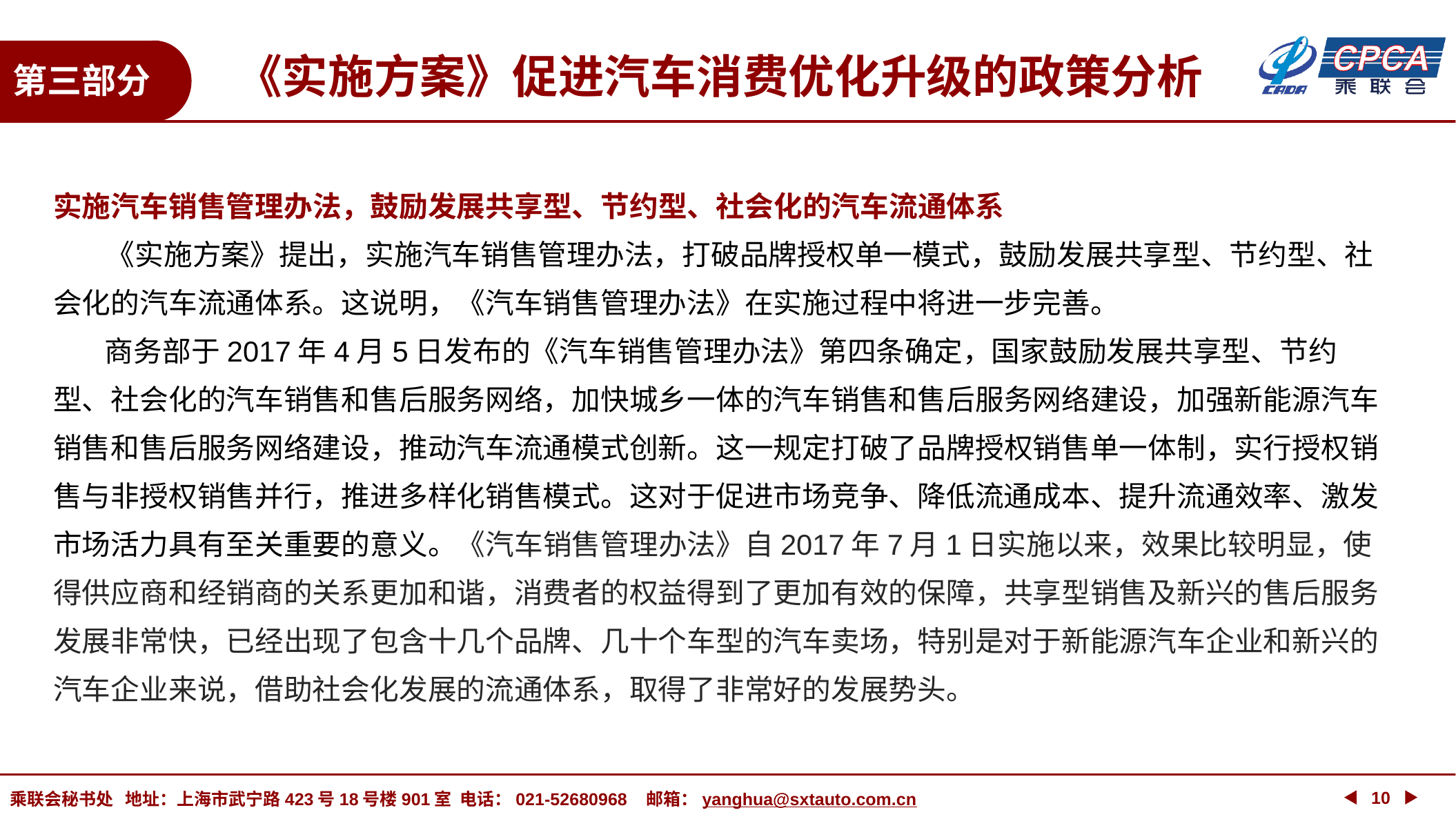

《实施方案》促进汽车消费优化升级的政策分析
第三部分
实施汽车销售管理办法，鼓励发展共享型、节约型、社会化的汽车流通体系
       《实施方案》提出，实施汽车销售管理办法，打破品牌授权单一模式，鼓励发展共享型、节约型、社会化的汽车流通体系。这说明，《汽车销售管理办法》在实施过程中将进一步完善。
       商务部于2017年4月5日发布的《汽车销售管理办法》第四条确定，国家鼓励发展共享型、节约型、社会化的汽车销售和售后服务网络，加快城乡一体的汽车销售和售后服务网络建设，加强新能源汽车销售和售后服务网络建设，推动汽车流通模式创新。这一规定打破了品牌授权销售单一体制，实行授权销售与非授权销售并行，推进多样化销售模式。这对于促进市场竞争、降低流通成本、提升流通效率、激发市场活力具有至关重要的意义。《汽车销售管理办法》自2017年7月1日实施以来，效果比较明显，使得供应商和经销商的关系更加和谐，消费者的权益得到了更加有效的保障，共享型销售及新兴的售后服务发展非常快，已经出现了包含十几个品牌、几十个车型的汽车卖场，特别是对于新能源汽车企业和新兴的汽车企业来说，借助社会化发展的流通体系，取得了非常好的发展势头。